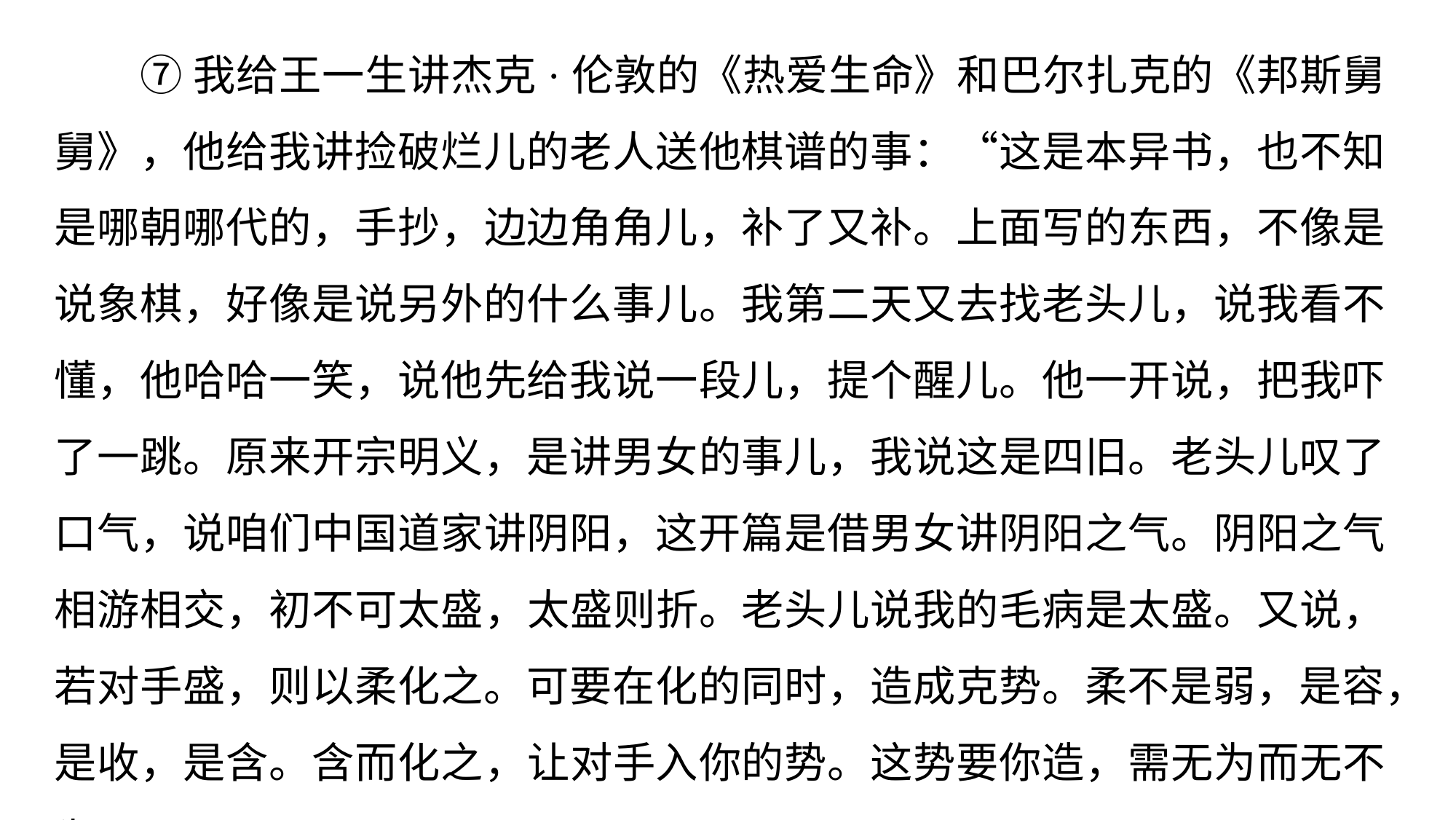

⑦我给王一生讲杰克·伦敦的《热爱生命》和巴尔扎克的《邦斯舅舅》，他给我讲捡破烂儿的老人送他棋谱的事：“这是本异书，也不知是哪朝哪代的，手抄，边边角角儿，补了又补。上面写的东西，不像是说象棋，好像是说另外的什么事儿。我第二天又去找老头儿，说我看不懂，他哈哈一笑，说他先给我说一段儿，提个醒儿。他一开说，把我吓了一跳。原来开宗明义，是讲男女的事儿，我说这是四旧。老头儿叹了口气，说咱们中国道家讲阴阳，这开篇是借男女讲阴阳之气。阴阳之气相游相交，初不可太盛，太盛则折。老头儿说我的毛病是太盛。又说，若对手盛，则以柔化之。可要在化的同时，造成克势。柔不是弱，是容，是收，是含。含而化之，让对手入你的势。这势要你造，需无为而无不为。